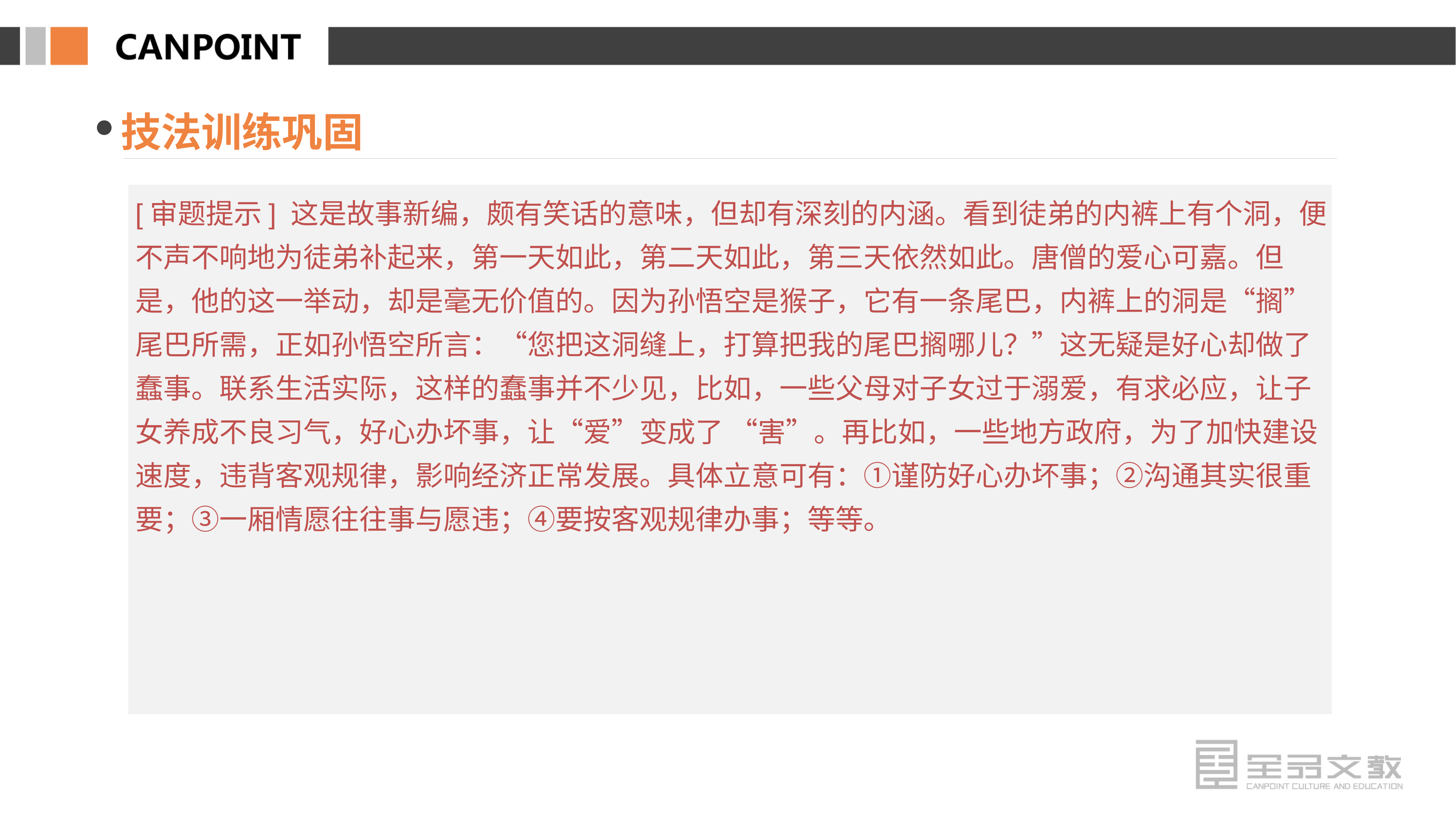

技法训练巩固

[审题提示] 这是故事新编，颇有笑话的意味，但却有深刻的内涵。看到徒弟的内裤上有个洞，便不声不响地为徒弟补起来，第一天如此，第二天如此，第三天依然如此。唐僧的爱心可嘉。但是，他的这一举动，却是毫无价值的。因为孙悟空是猴子，它有一条尾巴，内裤上的洞是“搁”尾巴所需，正如孙悟空所言：“您把这洞缝上，打算把我的尾巴搁哪儿？”这无疑是好心却做了蠢事。联系生活实际，这样的蠢事并不少见，比如，一些父母对子女过于溺爱，有求必应，让子女养成不良习气，好心办坏事，让“爱”变成了 “害”。再比如，一些地方政府，为了加快建设速度，违背客观规律，影响经济正常发展。具体立意可有：①谨防好心办坏事；②沟通其实很重要；③一厢情愿往往事与愿违；④要按客观规律办事；等等。